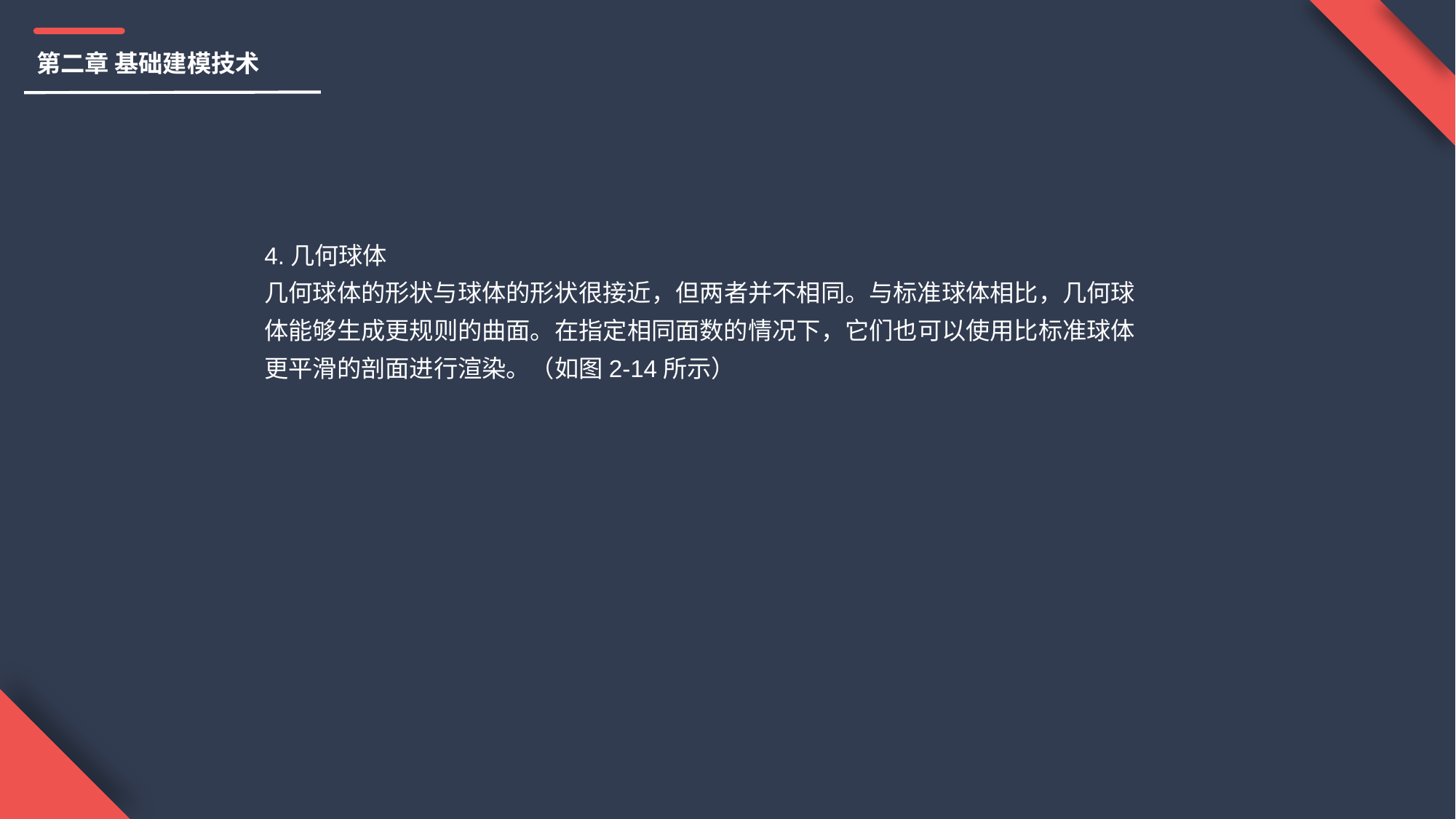

第二章 基础建模技术
4.几何球体
几何球体的形状与球体的形状很接近，但两者并不相同。与标准球体相比，几何球体能够生成更规则的曲面。在指定相同面数的情况下，它们也可以使用比标准球体更平滑的剖面进行渲染。（如图2-14所示）